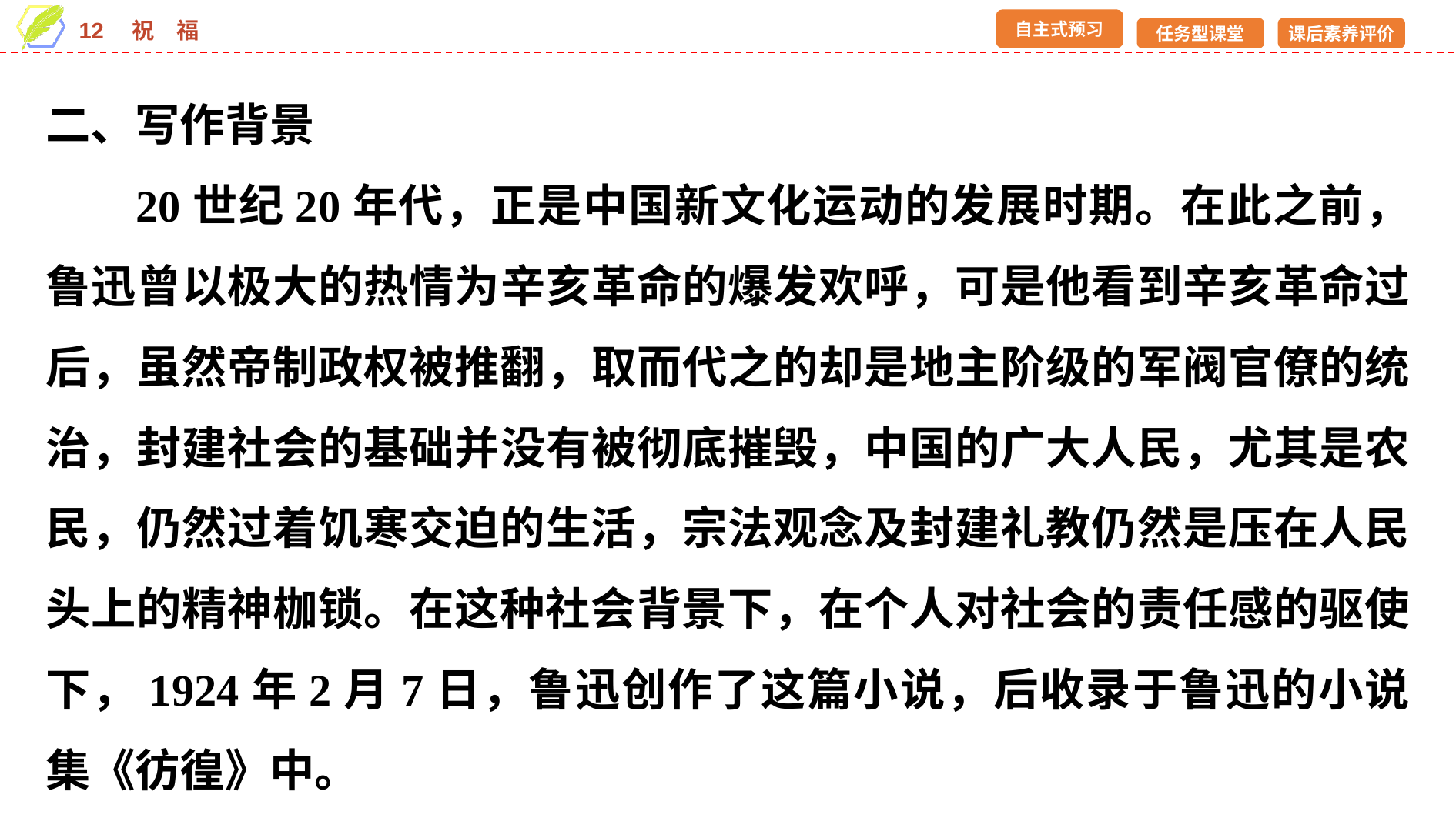

二、写作背景
20世纪20年代，正是中国新文化运动的发展时期。在此之前，鲁迅曾以极大的热情为辛亥革命的爆发欢呼，可是他看到辛亥革命过后，虽然帝制政权被推翻，取而代之的却是地主阶级的军阀官僚的统治，封建社会的基础并没有被彻底摧毁，中国的广大人民，尤其是农民，仍然过着饥寒交迫的生活，宗法观念及封建礼教仍然是压在人民头上的精神枷锁。在这种社会背景下，在个人对社会的责任感的驱使下，1924年2月7日，鲁迅创作了这篇小说，后收录于鲁迅的小说集《彷徨》中。